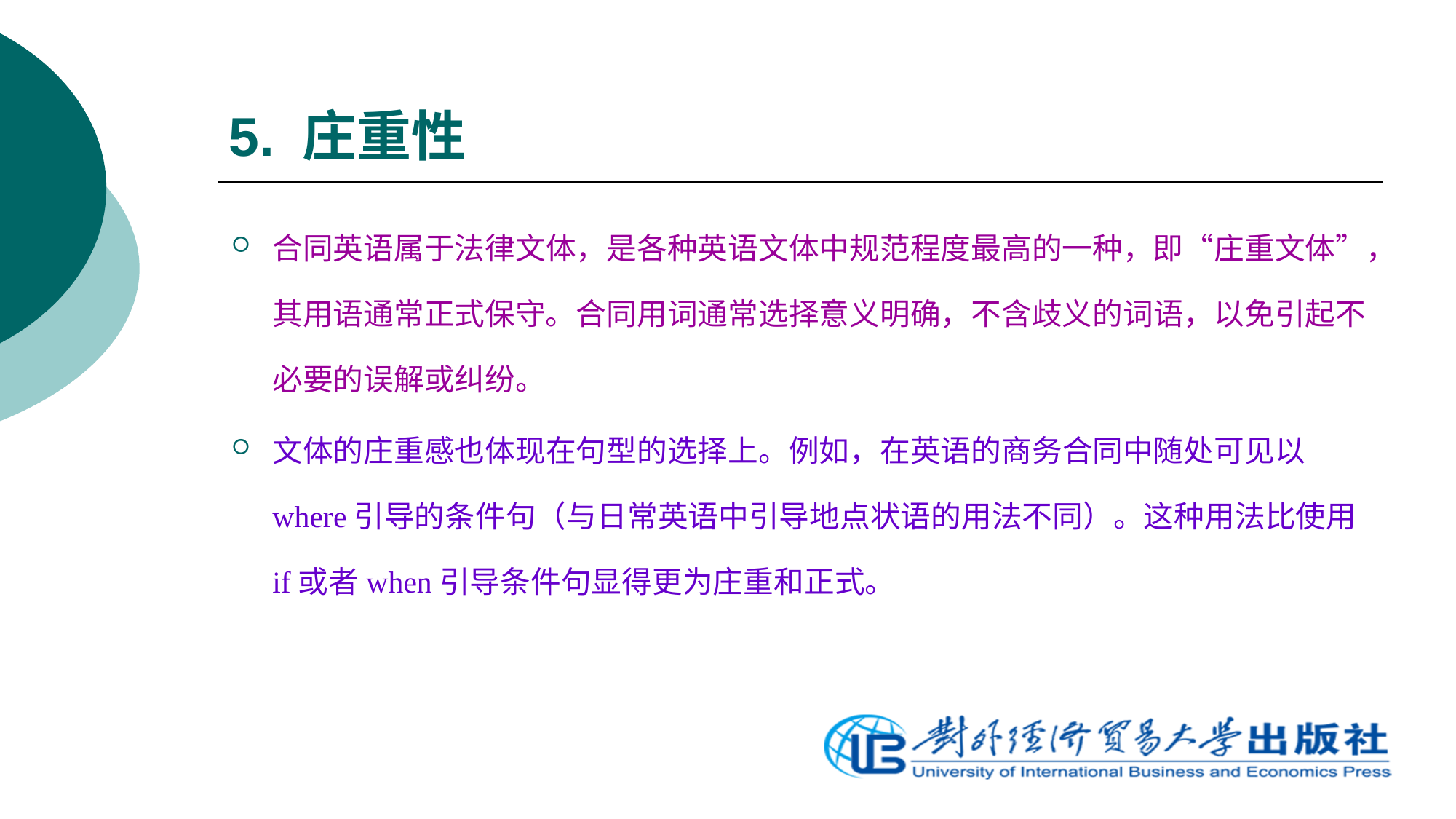

# 5. 庄重性
合同英语属于法律文体，是各种英语文体中规范程度最高的一种，即“庄重文体”，其用语通常正式保守。合同用词通常选择意义明确，不含歧义的词语，以免引起不必要的误解或纠纷。
文体的庄重感也体现在句型的选择上。例如，在英语的商务合同中随处可见以where引导的条件句（与日常英语中引导地点状语的用法不同）。这种用法比使用if或者when引导条件句显得更为庄重和正式。